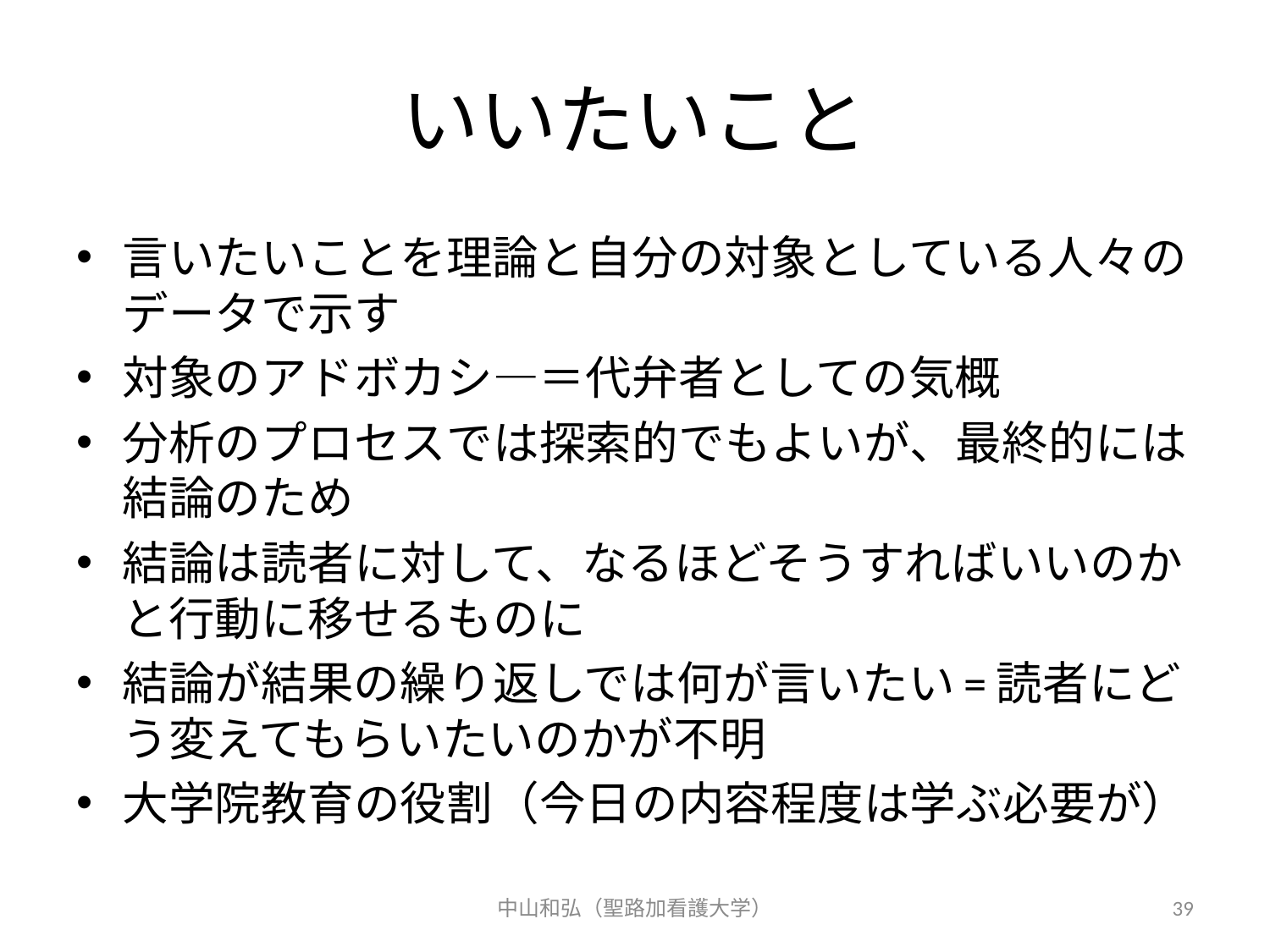

# いいたいこと
言いたいことを理論と自分の対象としている人々のデータで示す
対象のアドボカシ―＝代弁者としての気概
分析のプロセスでは探索的でもよいが、最終的には結論のため
結論は読者に対して、なるほどそうすればいいのかと行動に移せるものに
結論が結果の繰り返しでは何が言いたい=読者にどう変えてもらいたいのかが不明
大学院教育の役割（今日の内容程度は学ぶ必要が）

中山和弘（聖路加看護大学）
39